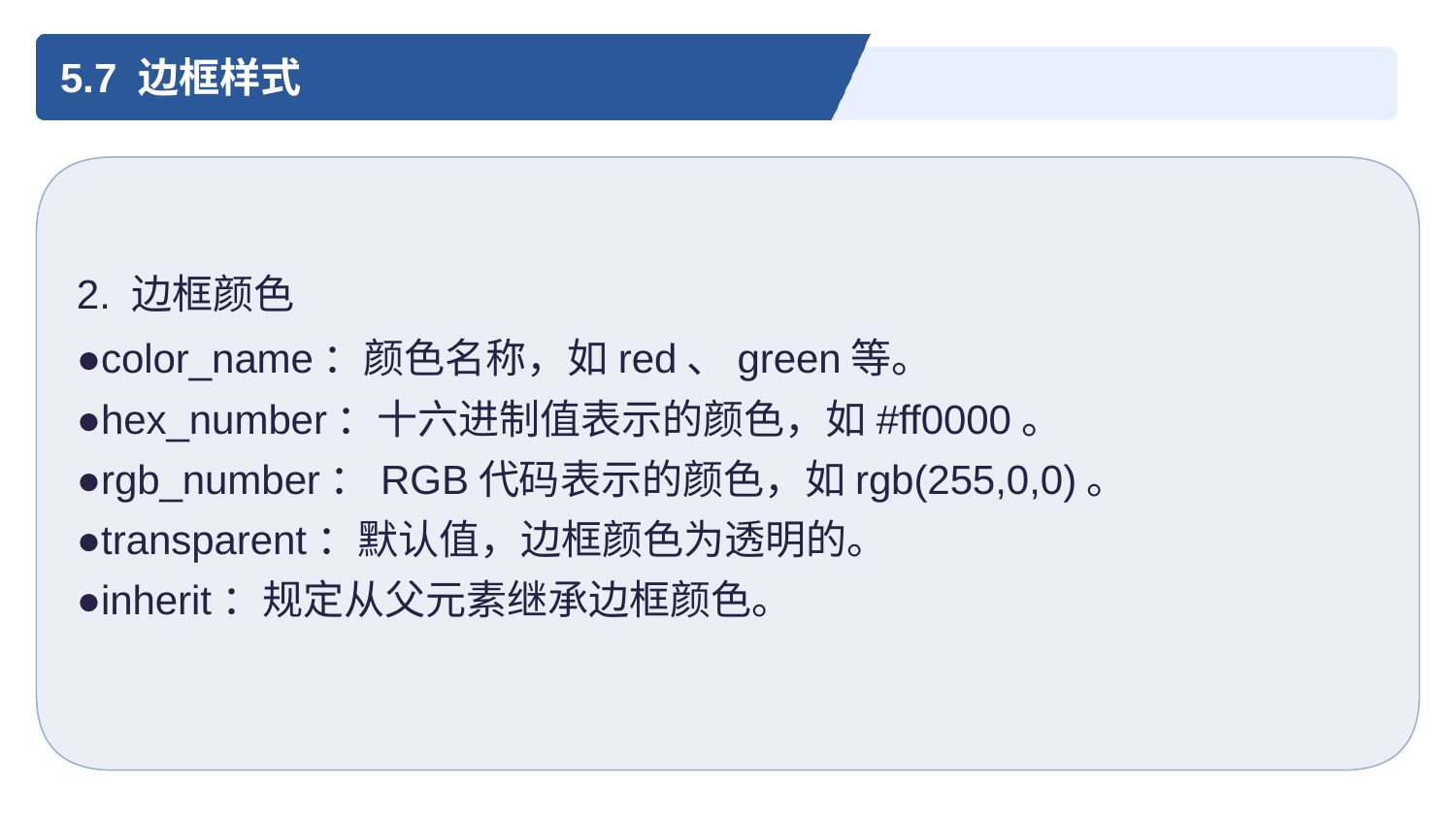

5.7 边框样式

2. 边框颜色
●color_name：颜色名称，如red、green等。
●hex_number：十六进制值表示的颜色，如#ff0000。
●rgb_number：RGB代码表示的颜色，如rgb(255,0,0)。
●transparent：默认值，边框颜色为透明的。
●inherit：规定从父元素继承边框颜色。